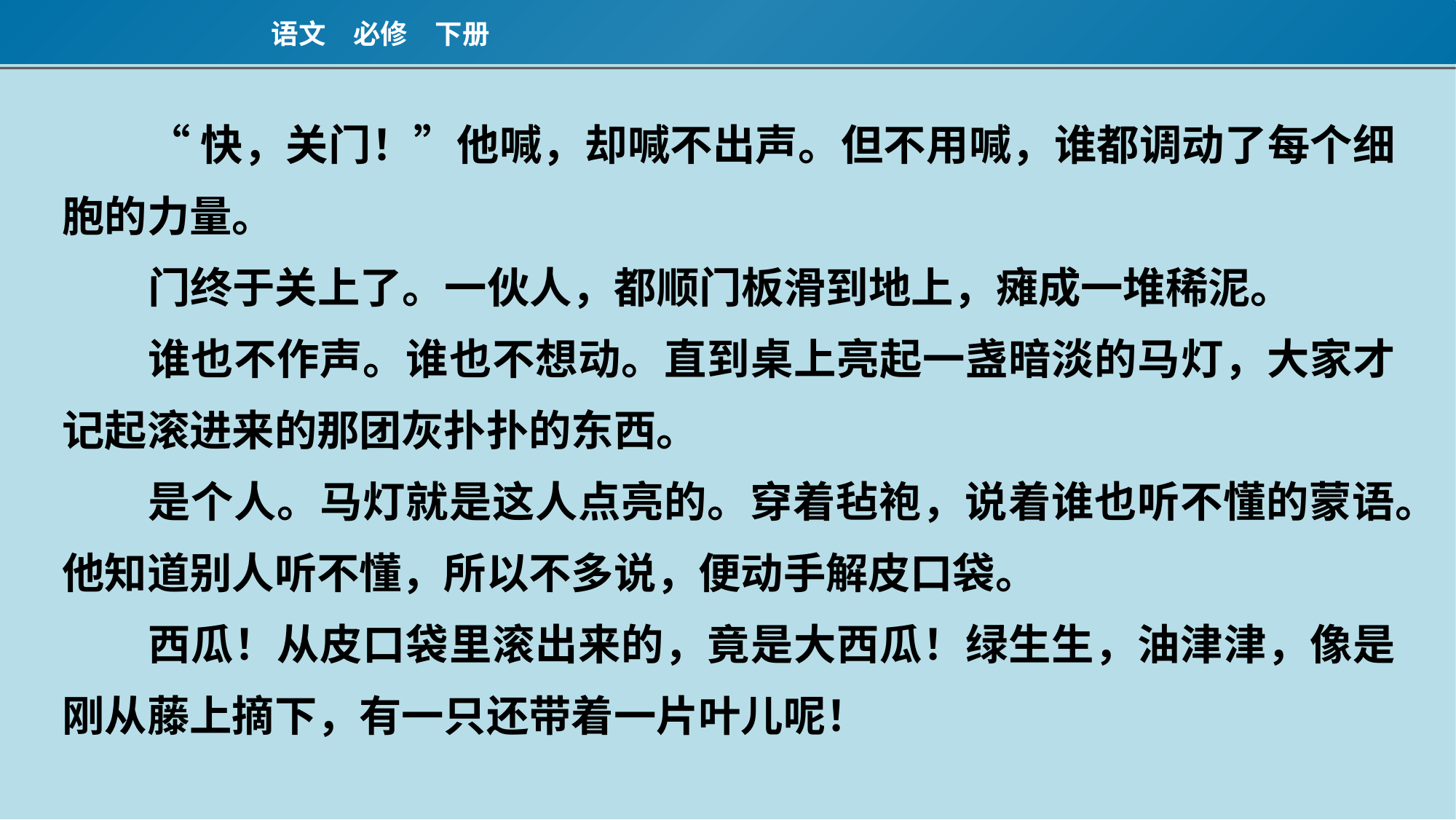

“快，关门！”他喊，却喊不出声。但不用喊，谁都调动了每个细胞的力量。
门终于关上了。一伙人，都顺门板滑到地上，瘫成一堆稀泥。
谁也不作声。谁也不想动。直到桌上亮起一盏暗淡的马灯，大家才记起滚进来的那团灰扑扑的东西。
是个人。马灯就是这人点亮的。穿着毡袍，说着谁也听不懂的蒙语。他知道别人听不懂，所以不多说，便动手解皮口袋。
西瓜！从皮口袋里滚出来的，竟是大西瓜！绿生生，油津津，像是刚从藤上摘下，有一只还带着一片叶儿呢！